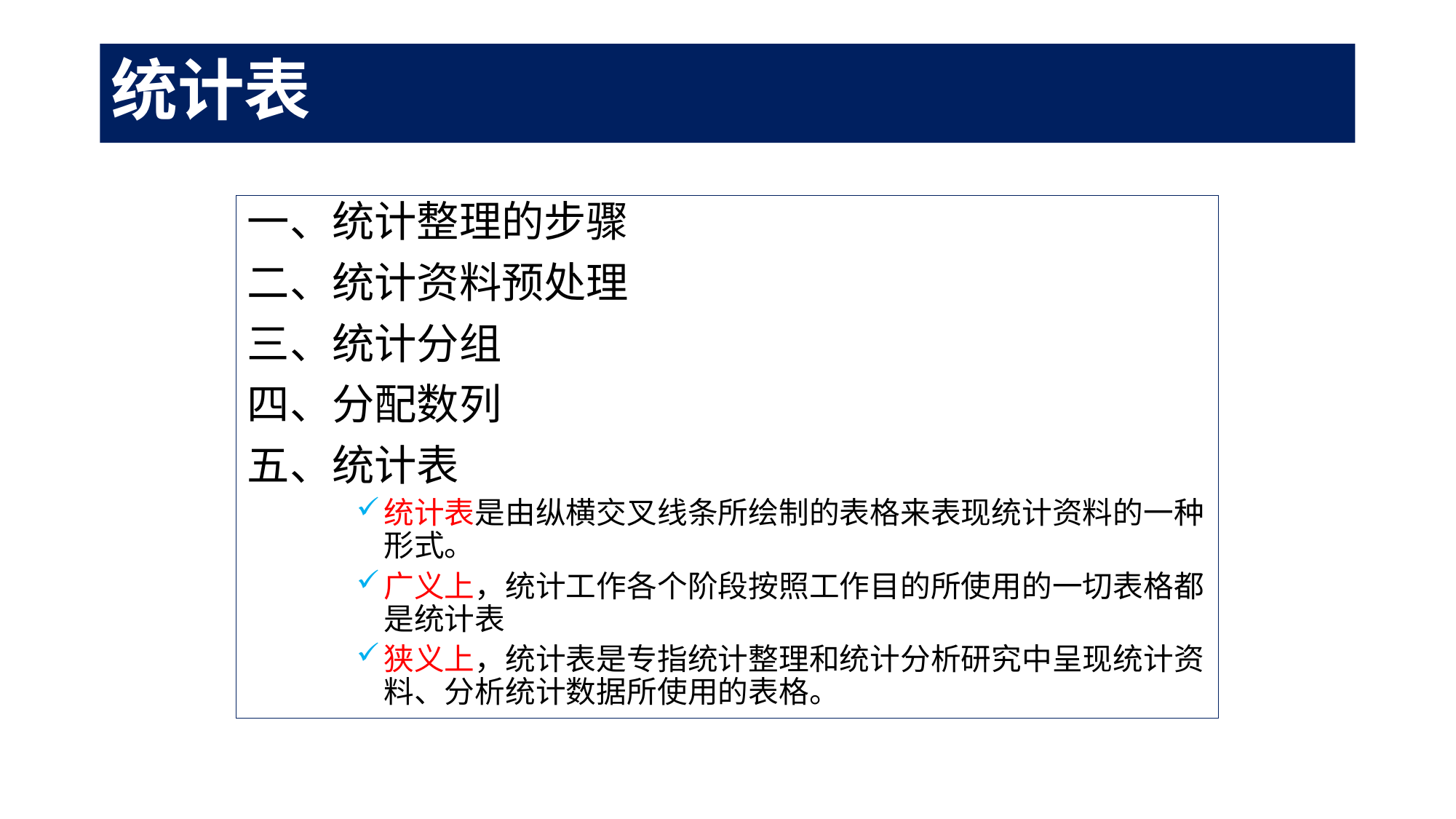

# 统计表
一、统计整理的步骤
二、统计资料预处理
三、统计分组
四、分配数列
五、统计表
统计表是由纵横交叉线条所绘制的表格来表现统计资料的一种形式。
广义上，统计工作各个阶段按照工作目的所使用的一切表格都是统计表
狭义上，统计表是专指统计整理和统计分析研究中呈现统计资料、分析统计数据所使用的表格。